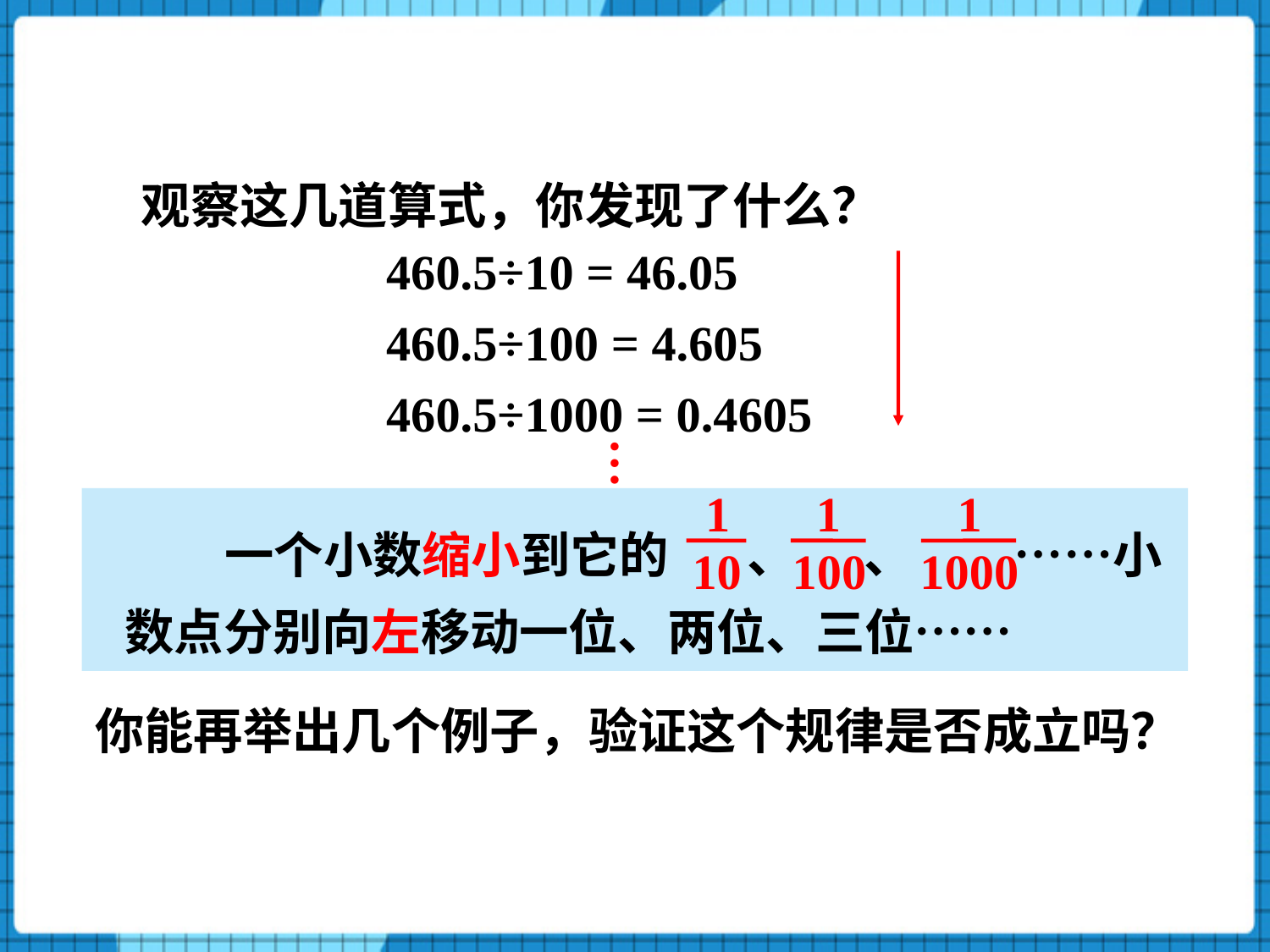

观察这几道算式，你发现了什么？
460.5÷10 = 46.05
460.5÷100 = 4.605
460.5÷1000 = 0.4605

…
1
10

1
100

1
1000

一个小数缩小到它的       、      、         ……小数点分别向左移动一位、两位、三位……

你能再举出几个例子，验证这个规律是否成立吗？